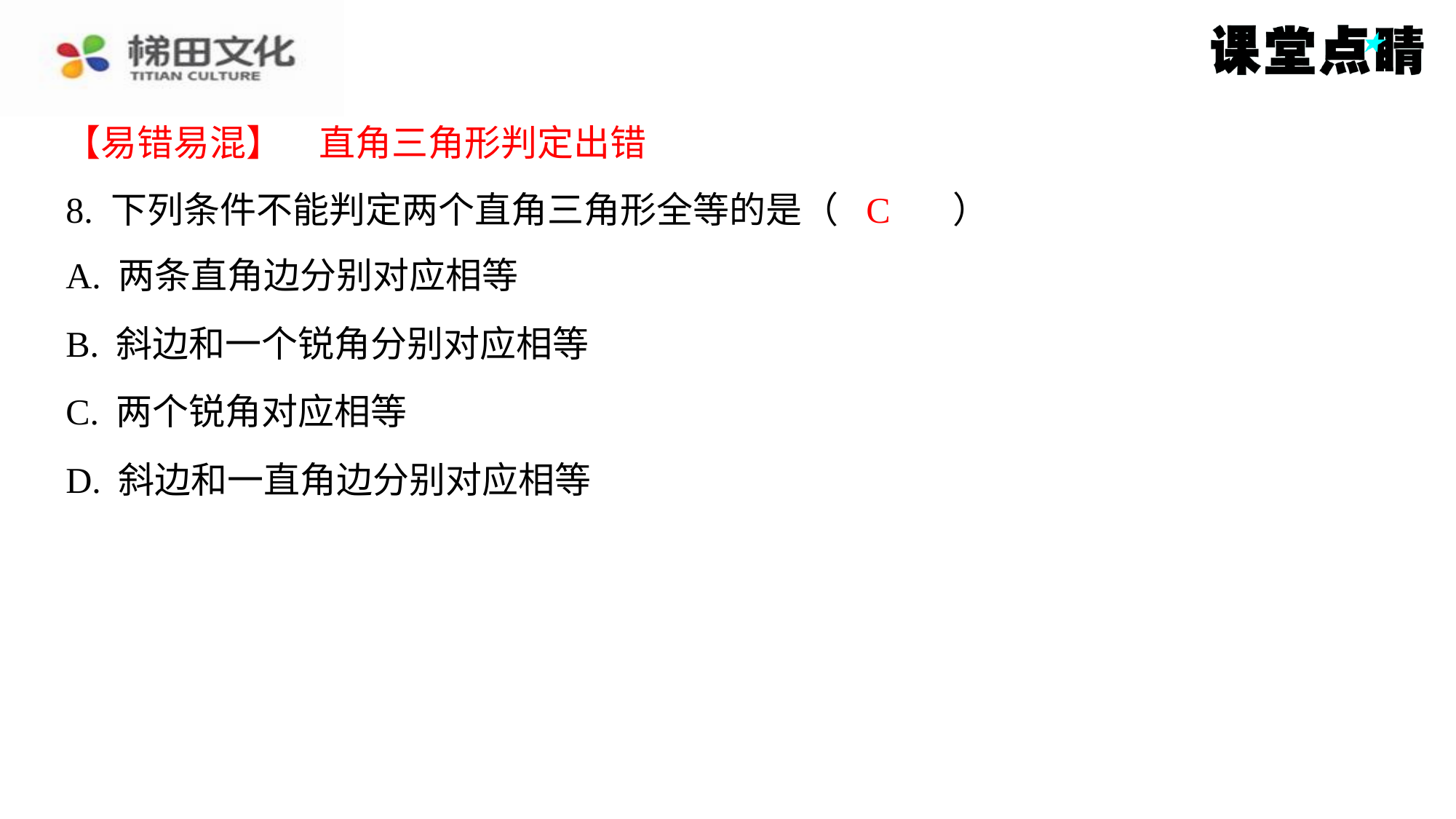

【易错易混】　直角三角形判定出错
【易错易混】　直角三角形判定出错
C
8. 下列条件不能判定两个直角三角形全等的是（　C　）
| A. 两条直角边分别对应相等 |
| --- |
| B. 斜边和一个锐角分别对应相等 |
| C. 两个锐角对应相等 |
| D. 斜边和一直角边分别对应相等 |